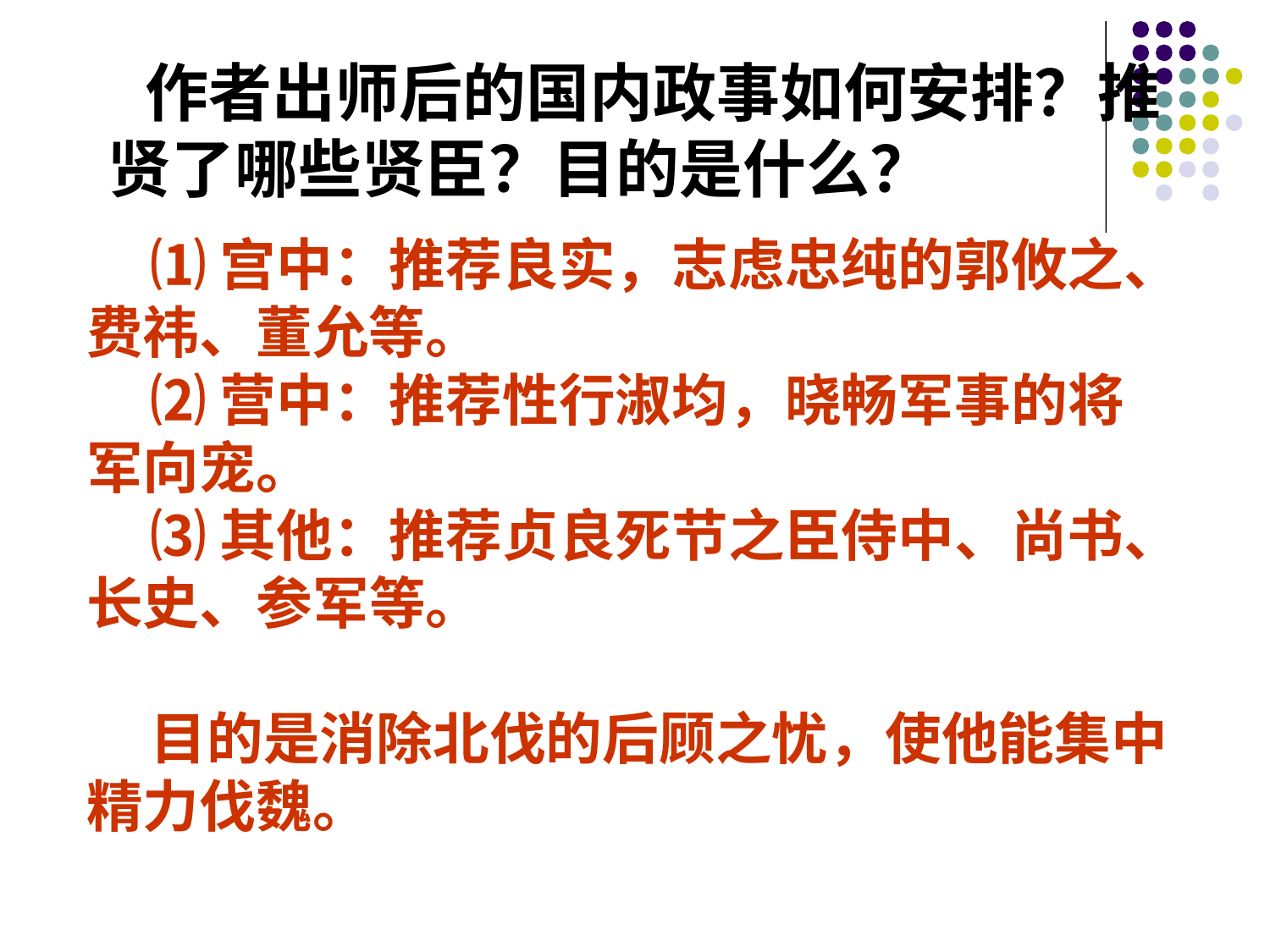

作者出师后的国内政事如何安排？推贤了哪些贤臣？目的是什么？
  ⑴宫中：推荐良实，志虑忠纯的郭攸之、费祎、董允等。
  ⑵营中：推荐性行淑均，晓畅军事的将军向宠。
  ⑶其他：推荐贞良死节之臣侍中、尚书、长史、参军等。

 目的是消除北伐的后顾之忧，使他能集中精力伐魏。